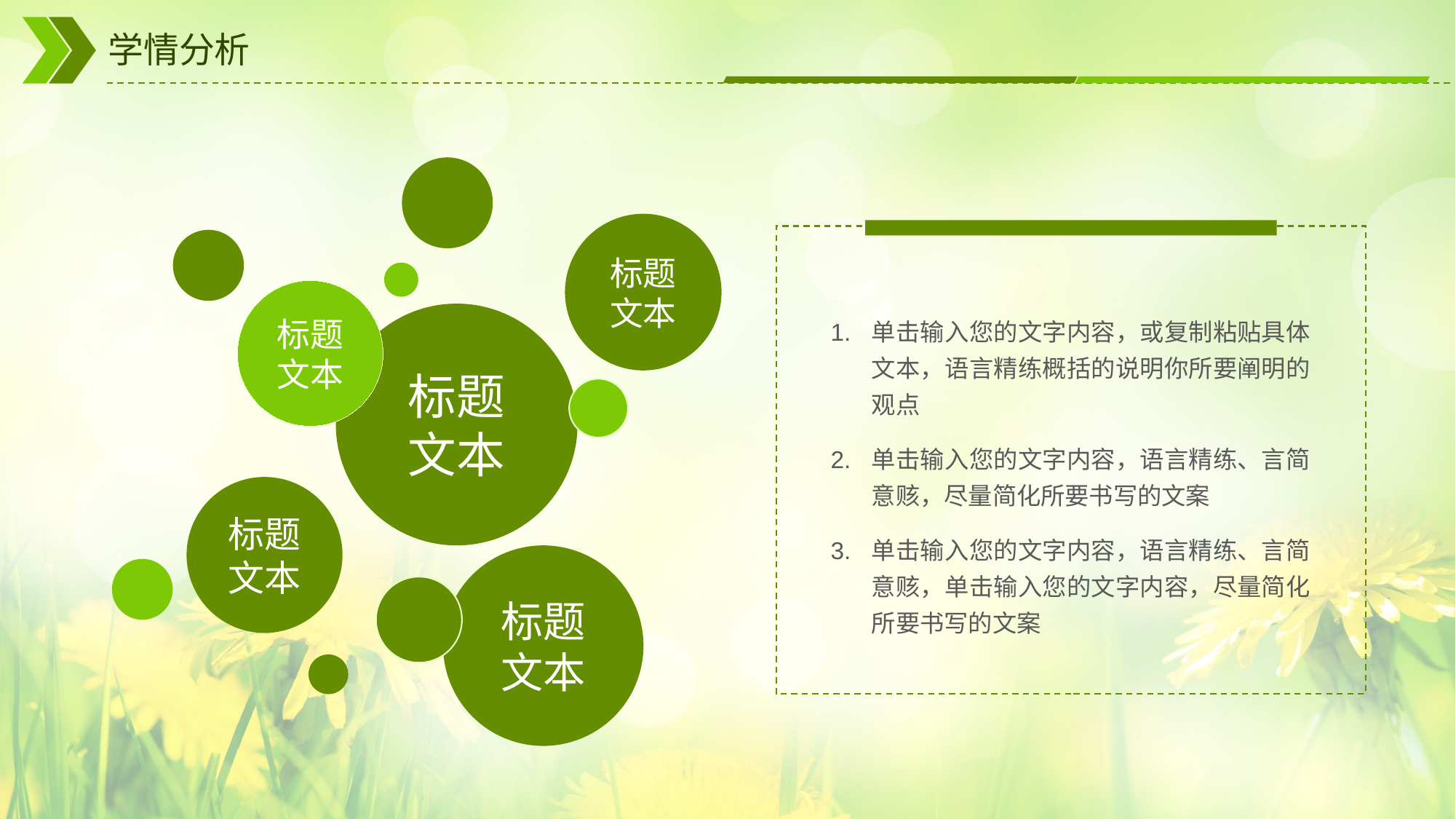

# 学情分析

标题
文本

标题
文本
标题
文本
单击输入您的文字内容，或复制粘贴具体文本，语言精练概括的说明你所要阐明的观点
单击输入您的文字内容，语言精练、言简意赅，尽量简化所要书写的文案
单击输入您的文字内容，语言精练、言简意赅，单击输入您的文字内容，尽量简化所要书写的文案

标题
文本

标题
文本